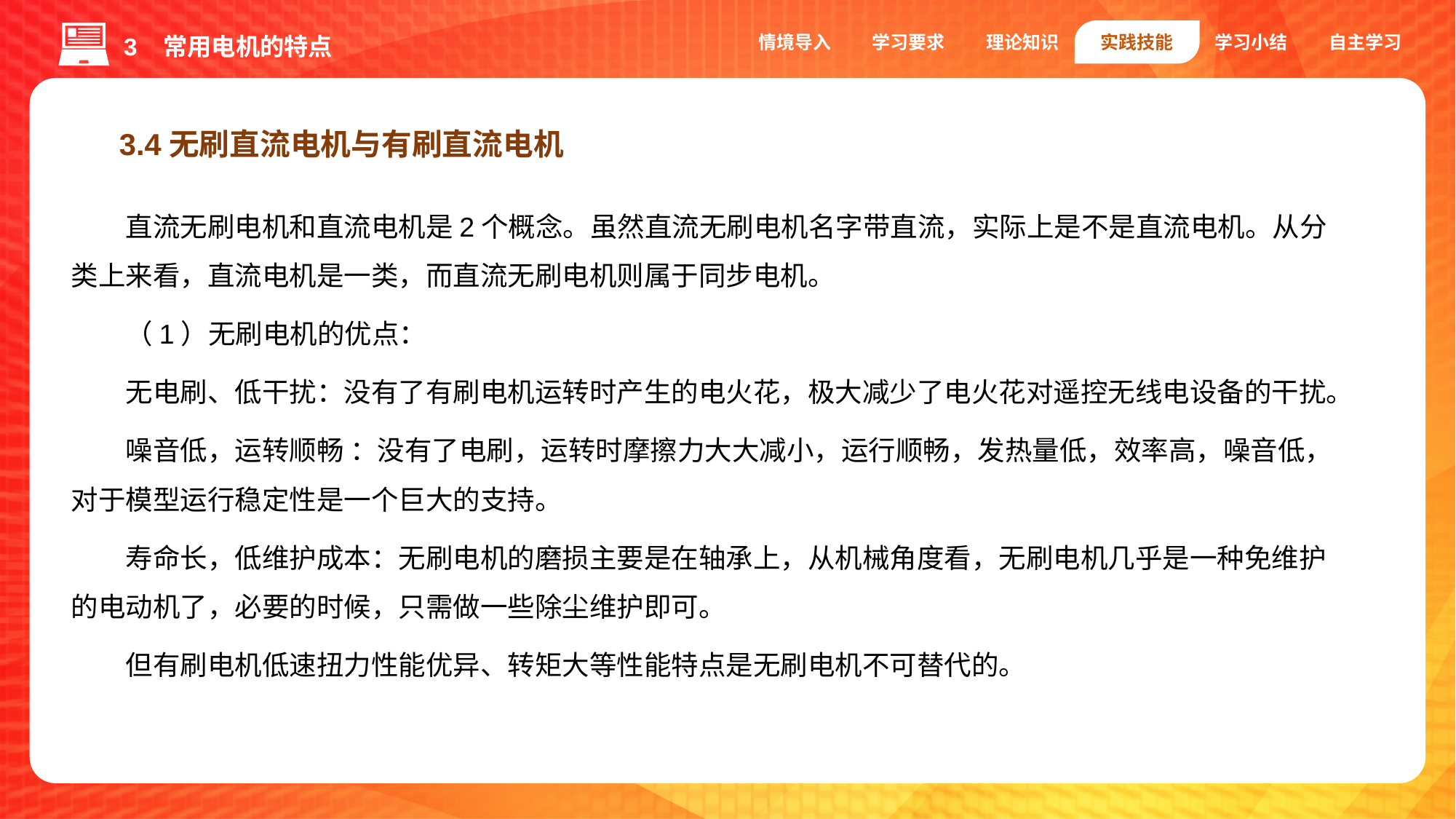

情境导入
学习要求
理论知识
实践技能
学习小结
自主学习

3   常用电机的特点
3.4无刷直流电机与有刷直流电机
直流无刷电机和直流电机是2个概念。虽然直流无刷电机名字带直流，实际上是不是直流电机。从分类上来看，直流电机是一类，而直流无刷电机则属于同步电机。
（1）无刷电机的优点：
无电刷、低干扰：没有了有刷电机运转时产生的电火花，极大减少了电火花对遥控无线电设备的干扰。
噪音低，运转顺畅 ：没有了电刷，运转时摩擦力大大减小，运行顺畅，发热量低，效率高，噪音低，对于模型运行稳定性是一个巨大的支持。
寿命长，低维护成本：无刷电机的磨损主要是在轴承上，从机械角度看，无刷电机几乎是一种免维护的电动机了，必要的时候，只需做一些除尘维护即可。
但有刷电机低速扭力性能优异、转矩大等性能特点是无刷电机不可替代的。